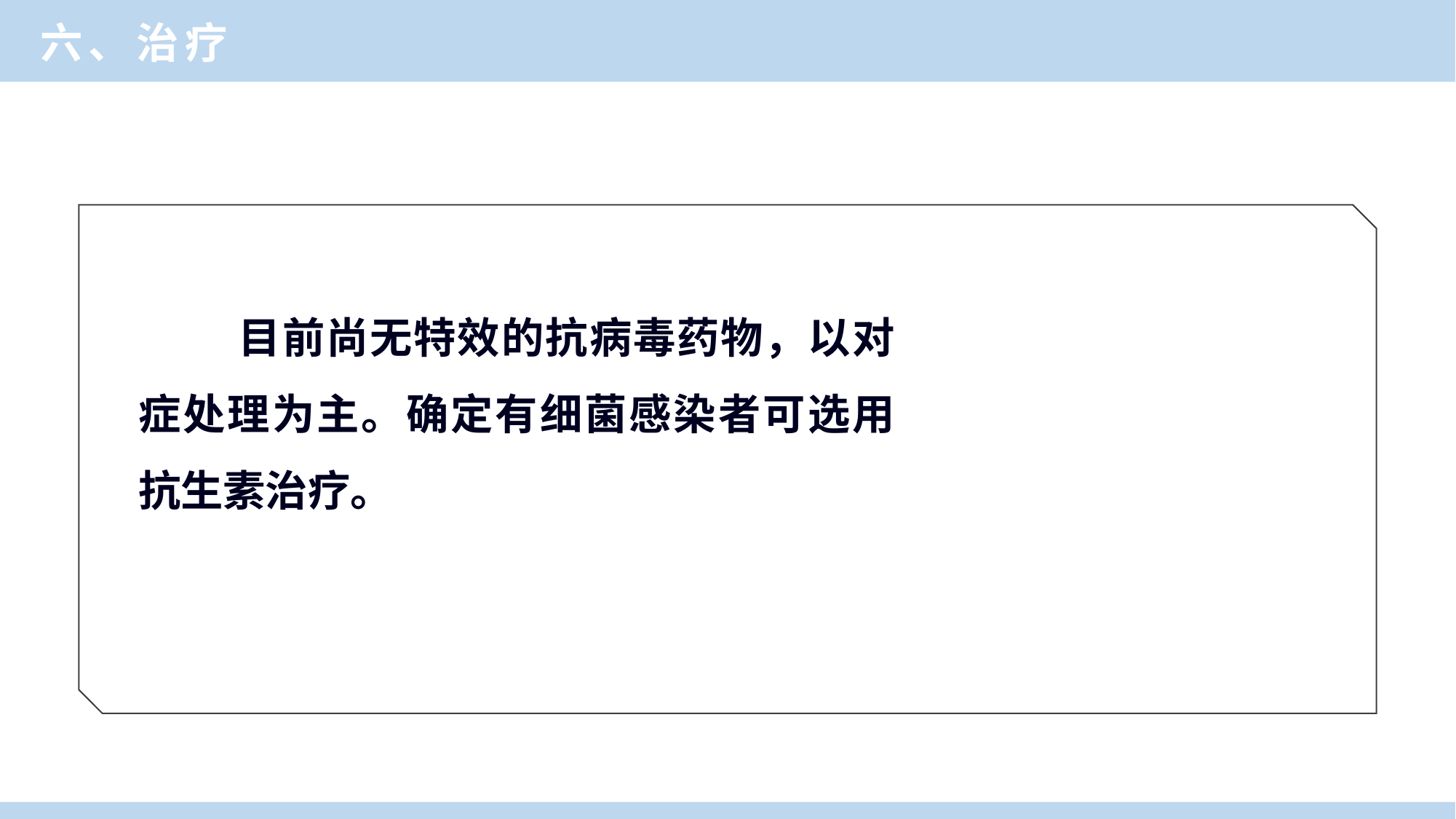

六、治疗

  目前尚无特效的抗病毒药物，以对症处理为主。确定有细菌感染者可选用抗生素治疗。